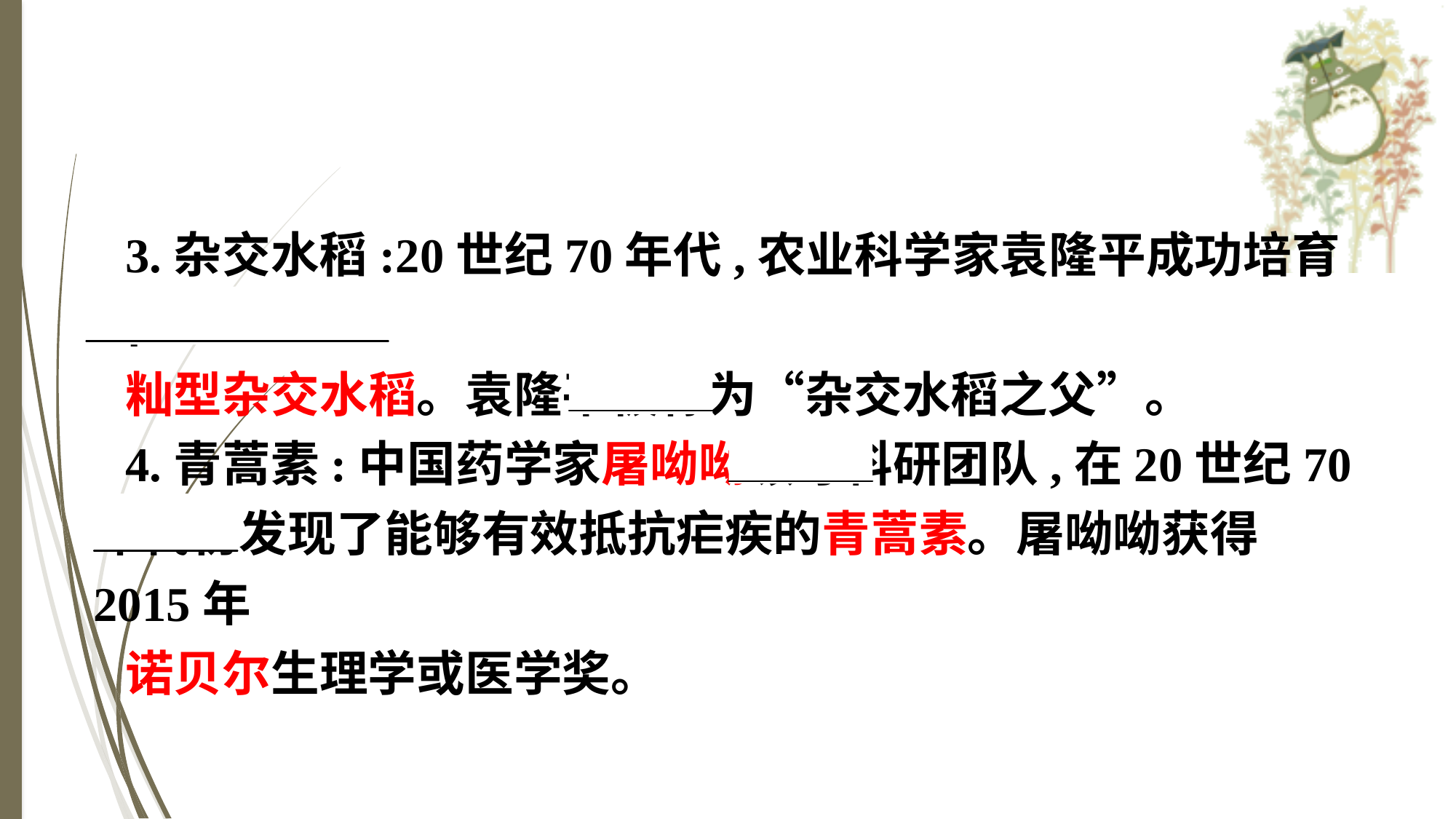

3.杂交水稻:20世纪70年代,农业科学家袁隆平成功培育出
籼型杂交水稻。袁隆平被称为“杂交水稻之父”。
4.青蒿素:中国药学家屠呦呦领导科研团队,在20世纪70年代初发现了能够有效抵抗疟疾的青蒿素。屠呦呦获得2015年
诺贝尔生理学或医学奖。